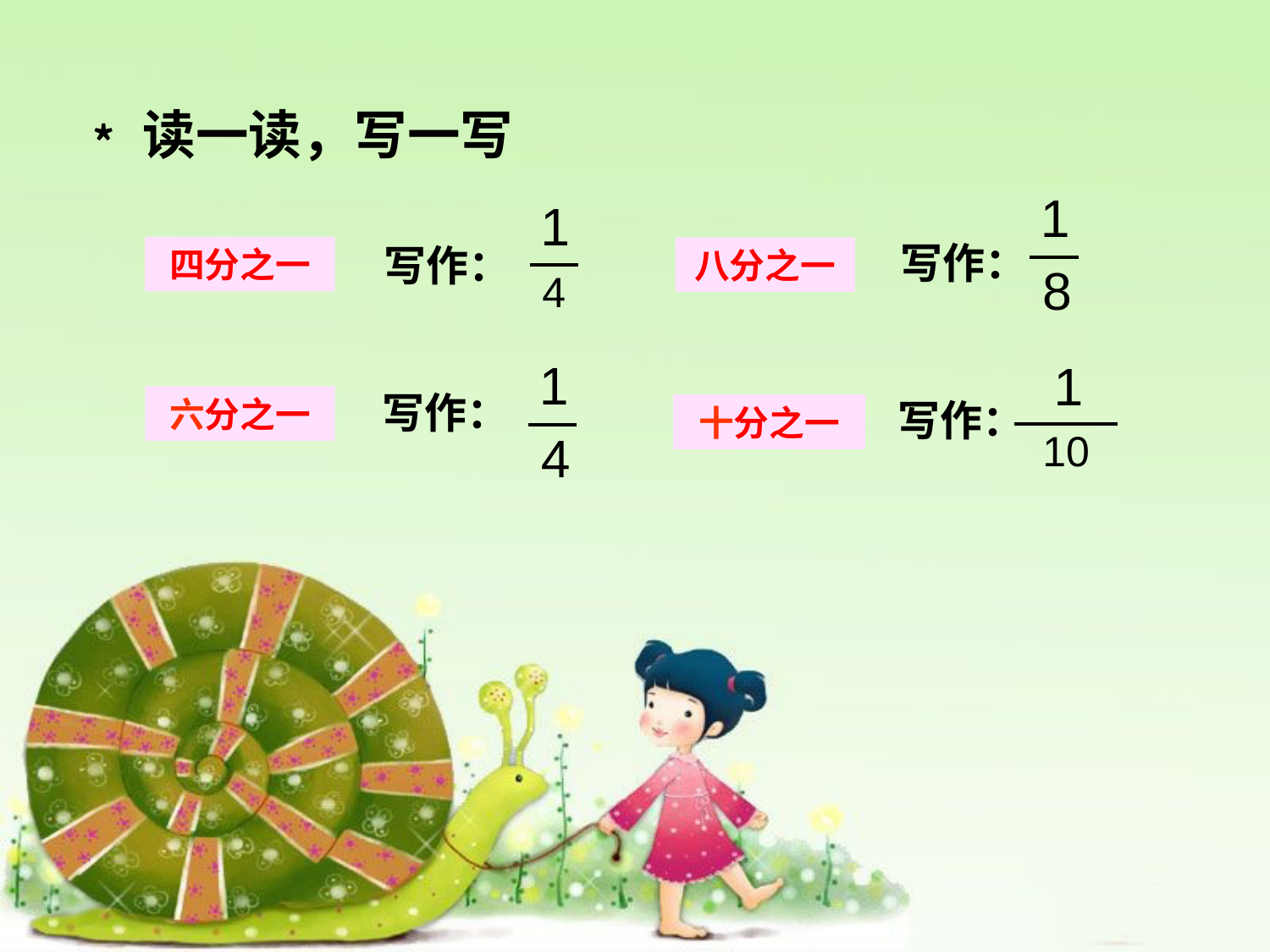

﹡读一读，写一写
1
8
1
4
写作：
写作：
四分之一
八分之一
1
4
1
10
写作：
六分之一
写作：
十分之一